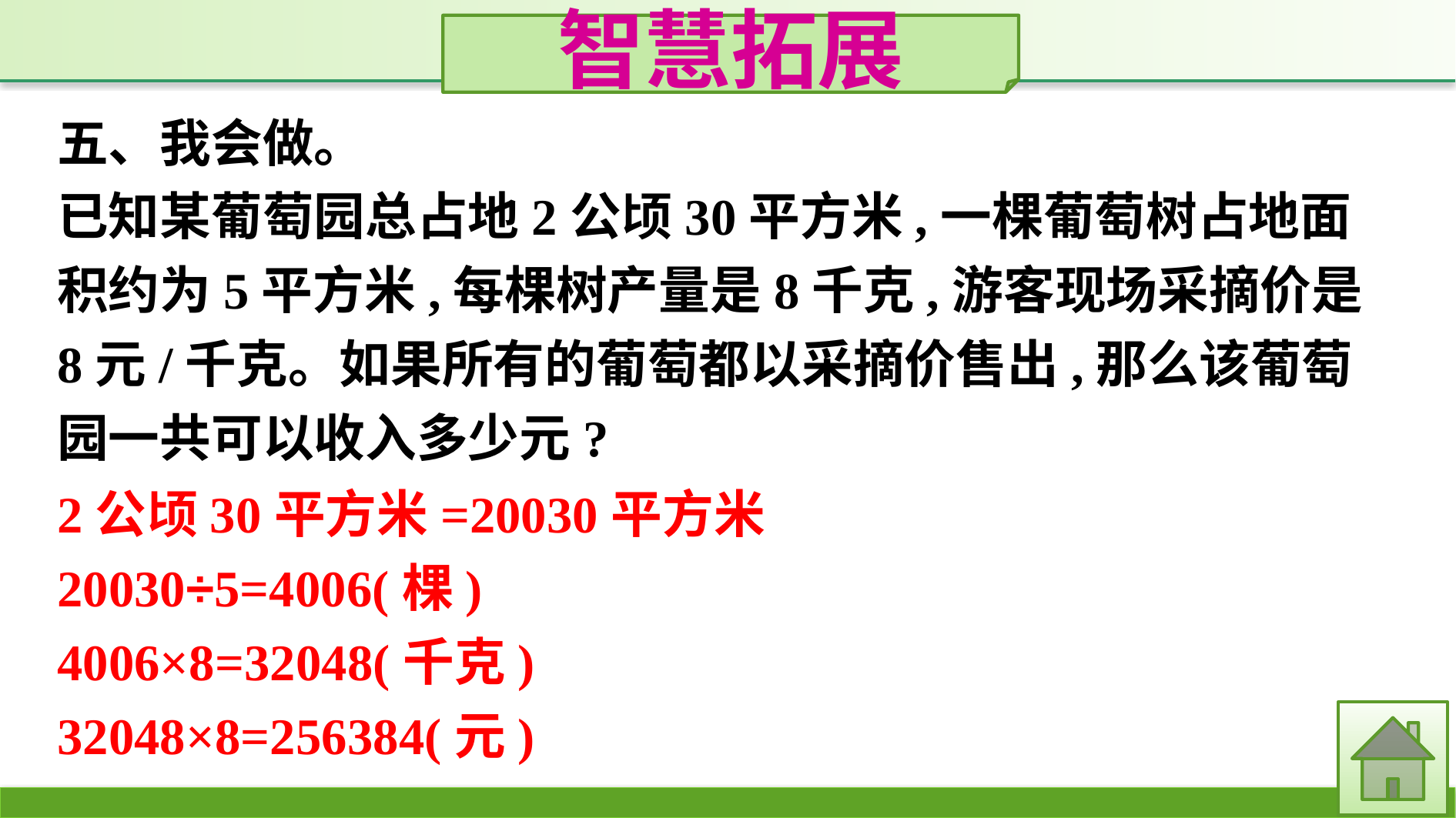

智慧拓展
五、我会做。
已知某葡萄园总占地2公顷30平方米,一棵葡萄树占地面积约为5平方米,每棵树产量是8千克,游客现场采摘价是8元/千克。如果所有的葡萄都以采摘价售出,那么该葡萄园一共可以收入多少元?
2公顷30平方米=20030平方米
20030÷5=4006(棵)
4006×8=32048(千克)
32048×8=256384(元)